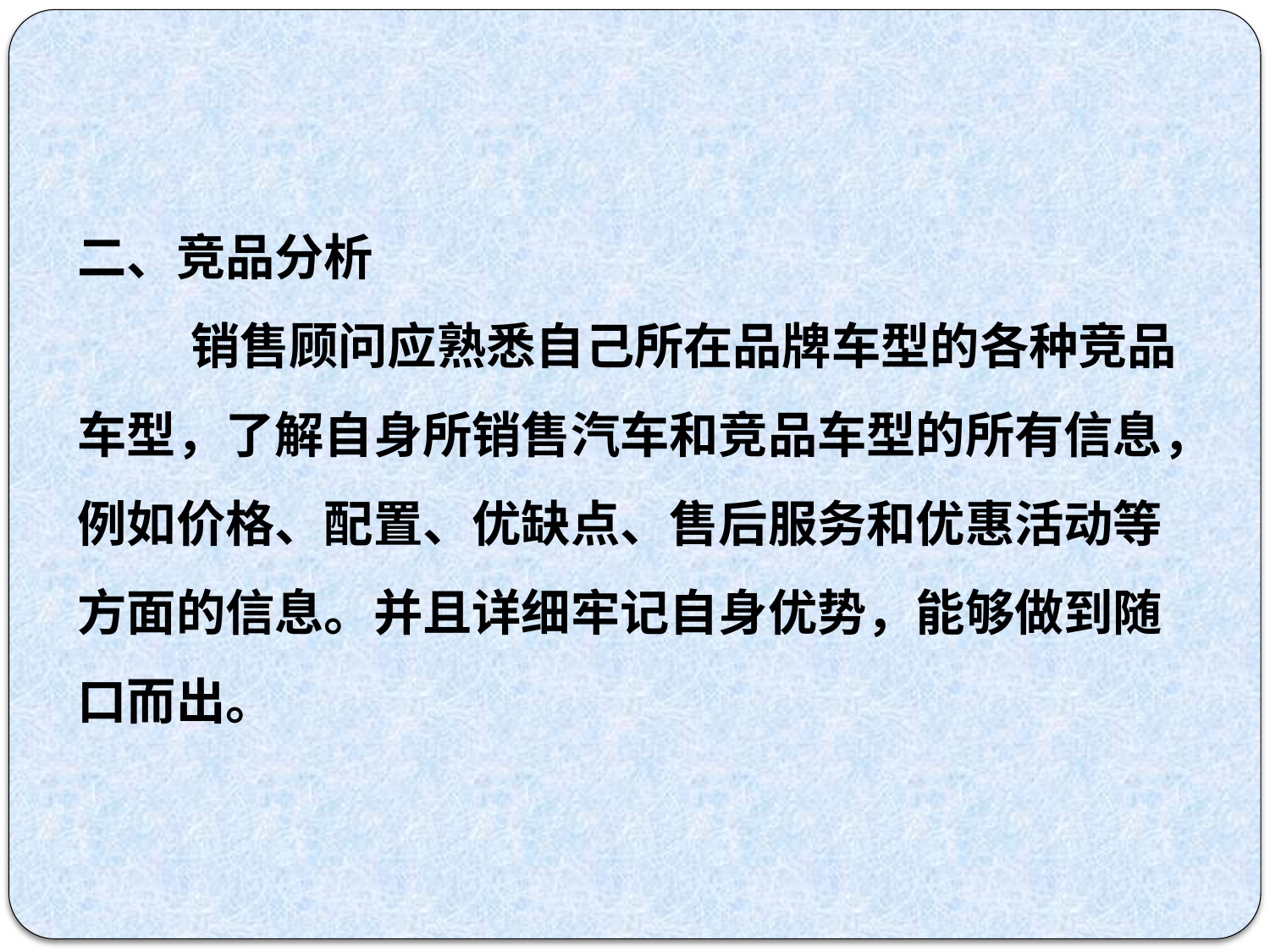

二、竞品分析
         销售顾问应熟悉自己所在品牌车型的各种竞品车型，了解自身所销售汽车和竞品车型的所有信息，例如价格、配置、优缺点、售后服务和优惠活动等方面的信息。并且详细牢记自身优势，能够做到随口而出。